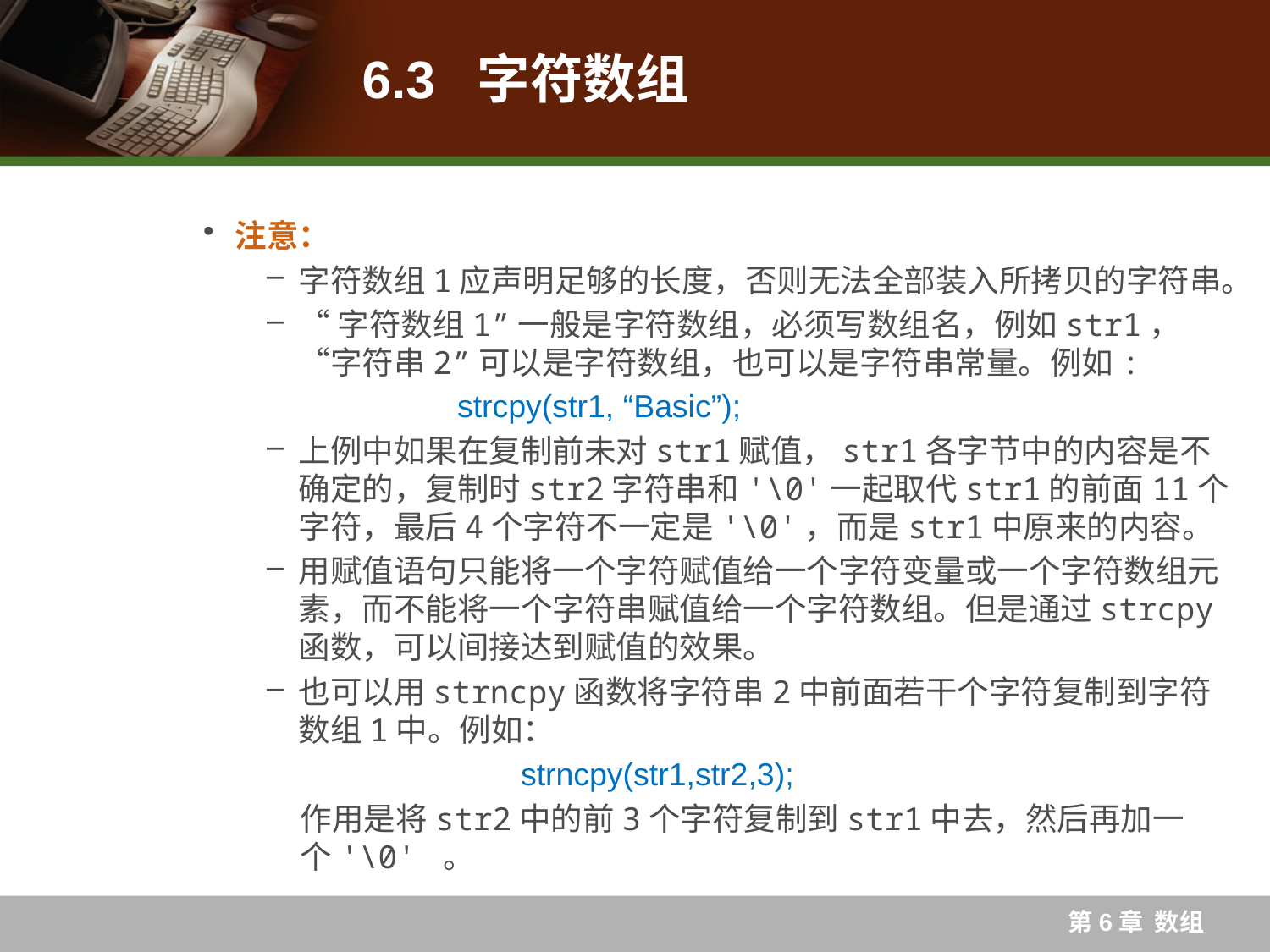

# 6.3  字符数组

注意：
字符数组1应声明足够的长度，否则无法全部装入所拷贝的字符串。
“字符数组1”一般是字符数组，必须写数组名，例如str1，“字符串2”可以是字符数组，也可以是字符串常量。例如:
		strcpy(str1, “Basic”);
上例中如果在复制前未对str1赋值，str1各字节中的内容是不确定的，复制时str2字符串和'\0'一起取代str1的前面11个字符，最后4个字符不一定是'\0'，而是str1中原来的内容。
用赋值语句只能将一个字符赋值给一个字符变量或一个字符数组元素，而不能将一个字符串赋值给一个字符数组。但是通过strcpy函数，可以间接达到赋值的效果。
也可以用strncpy函数将字符串2中前面若干个字符复制到字符数组1中。例如：
		strncpy(str1,str2,3);
作用是将str2中的前3个字符复制到str1中去，然后再加一个'\0' 。

第6章  数组